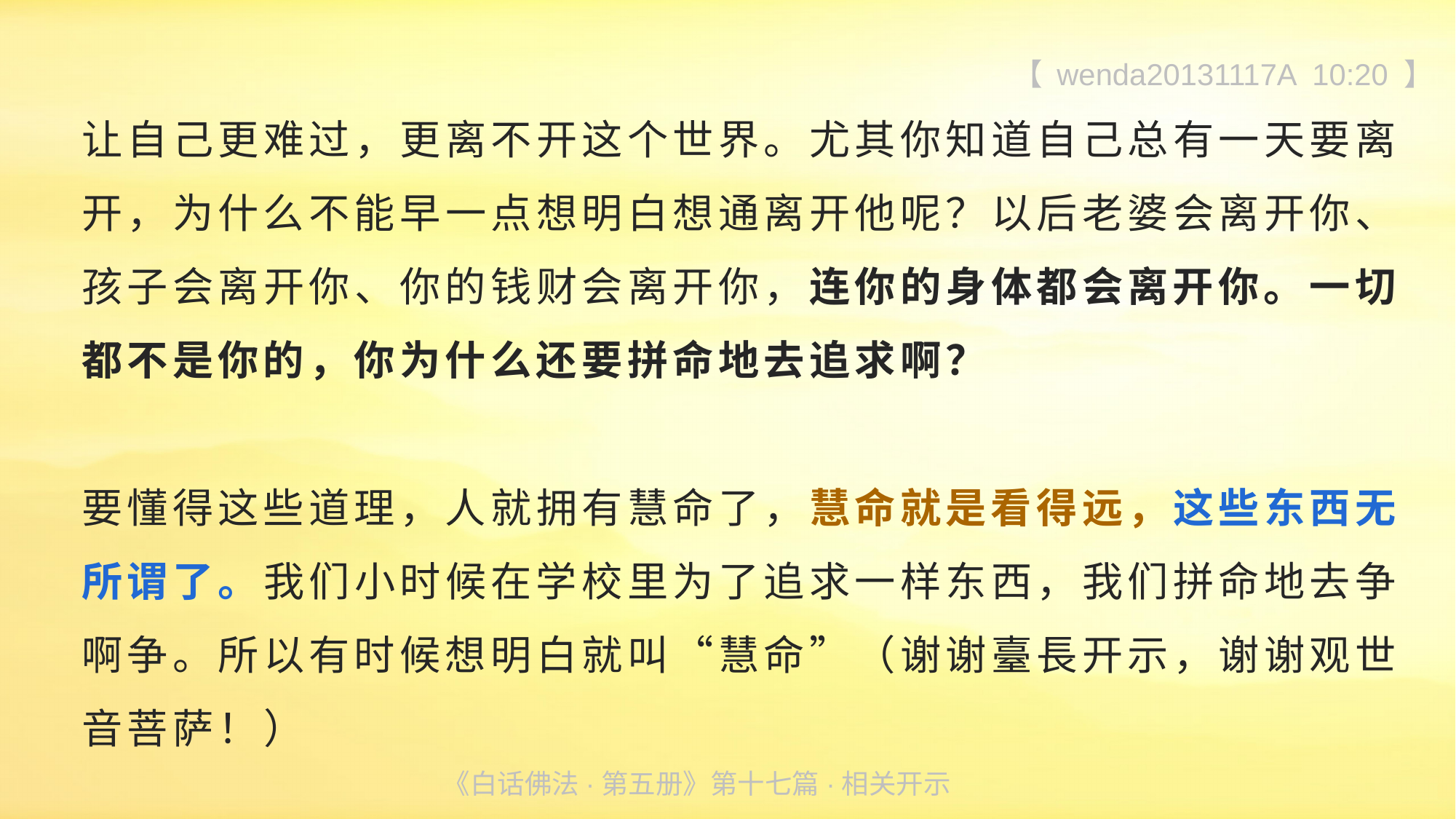

【 wenda20131117A  10:20 】
让自己更难过，更离不开这个世界。尤其你知道自己总有一天要离开，为什么不能早一点想明白想通离开他呢？以后老婆会离开你、孩子会离开你、你的钱财会离开你，连你的身体都会离开你。一切都不是你的，你为什么还要拼命地去追求啊？

要懂得这些道理，人就拥有慧命了，慧命就是看得远，这些东西无所谓了。我们小时候在学校里为了追求一样东西，我们拼命地去争啊争。所以有时候想明白就叫“慧命”（谢谢臺長开示，谢谢观世音菩萨！）
《白话佛法·第五册》第十七篇·相关开示